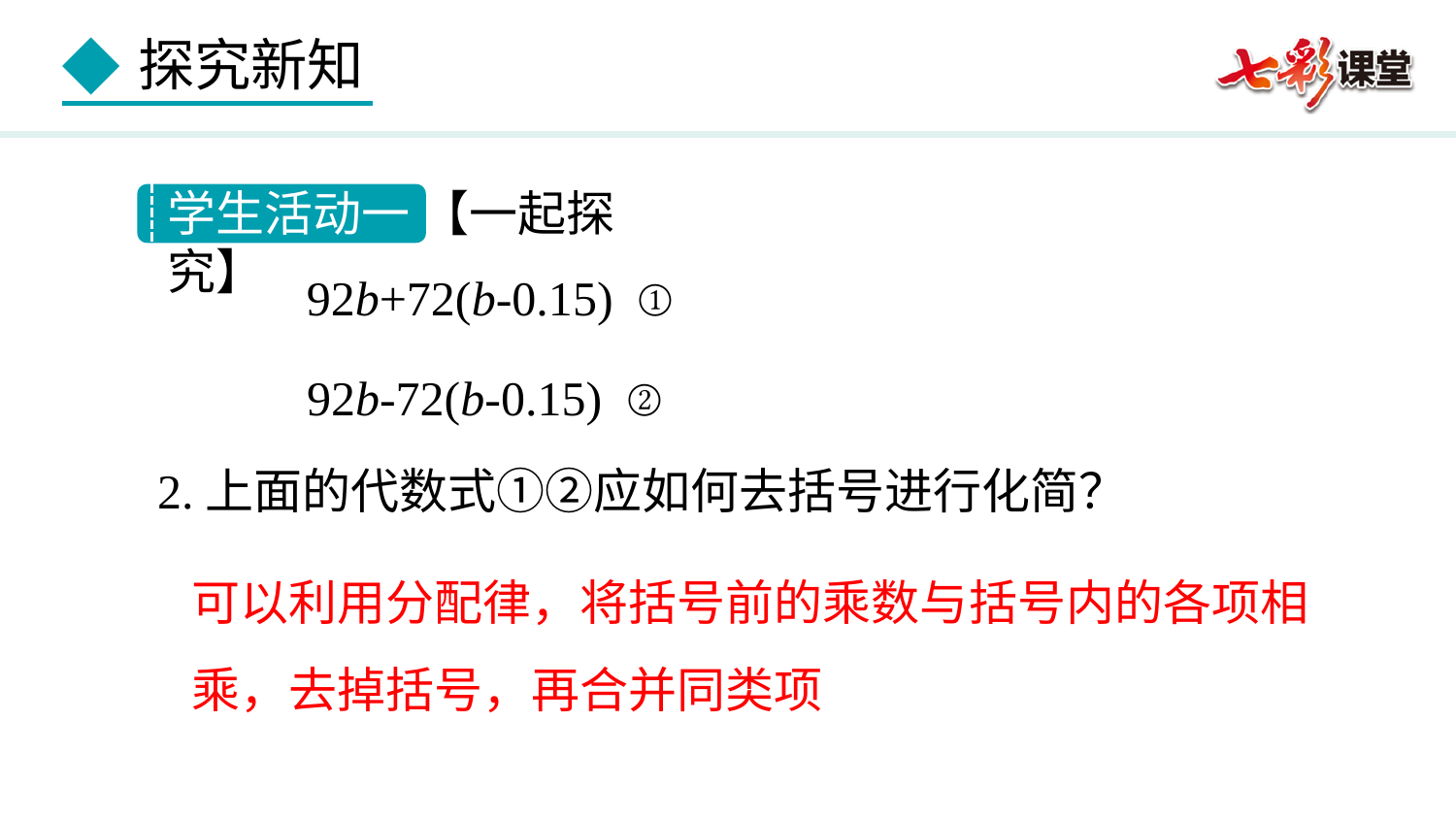

学生活动一 【一起探究】

92b+72(b-0.15)  ①
92b-72(b-0.15)  ②
2.上面的代数式①②应如何去括号进行化简？
可以利用分配律，将括号前的乘数与括号内的各项相乘，去掉括号，再合并同类项